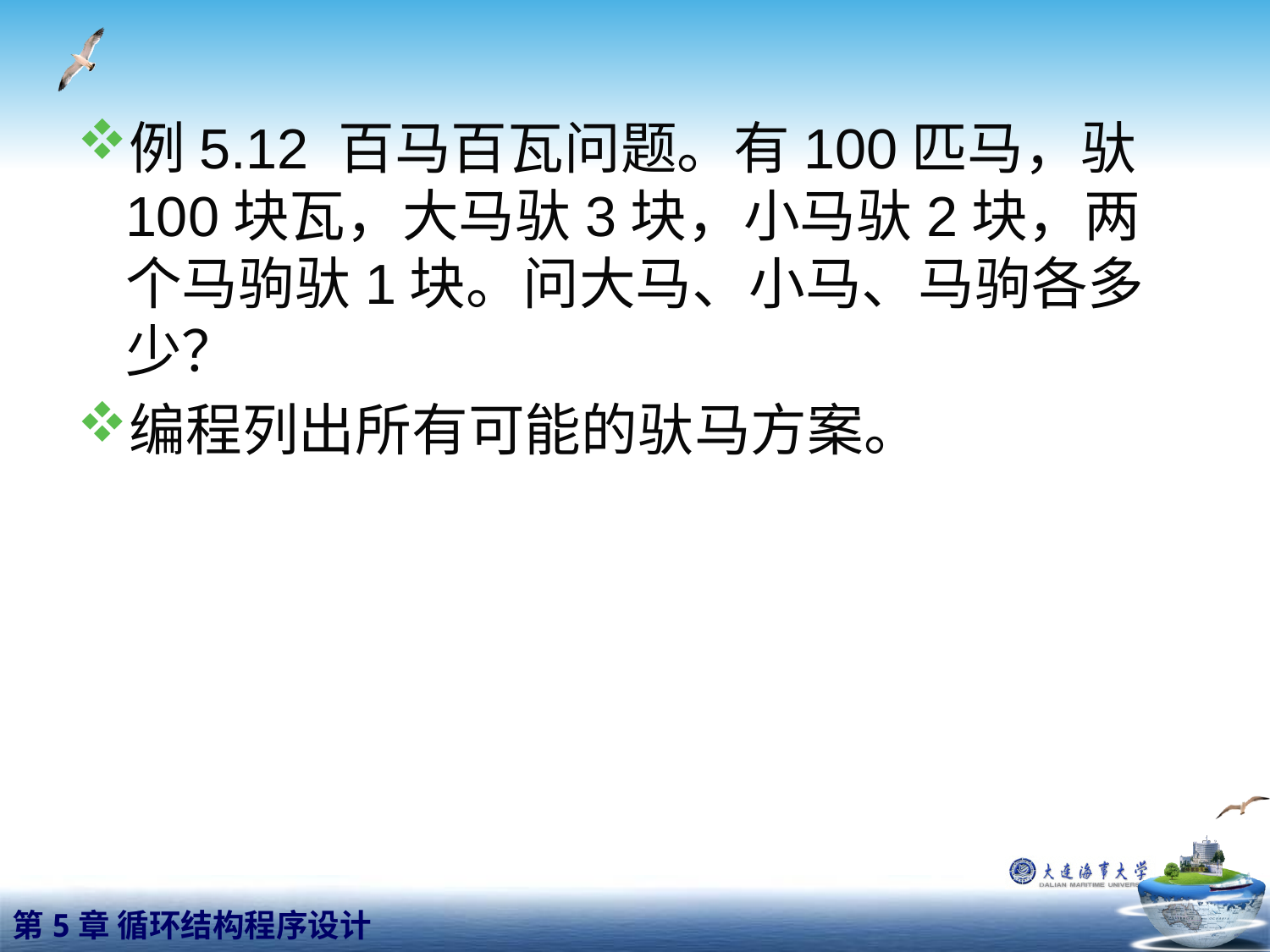

例5.12 百马百瓦问题。有100匹马，驮100块瓦，大马驮3块，小马驮2块，两个马驹驮1块。问大马、小马、马驹各多少？
编程列出所有可能的驮马方案。